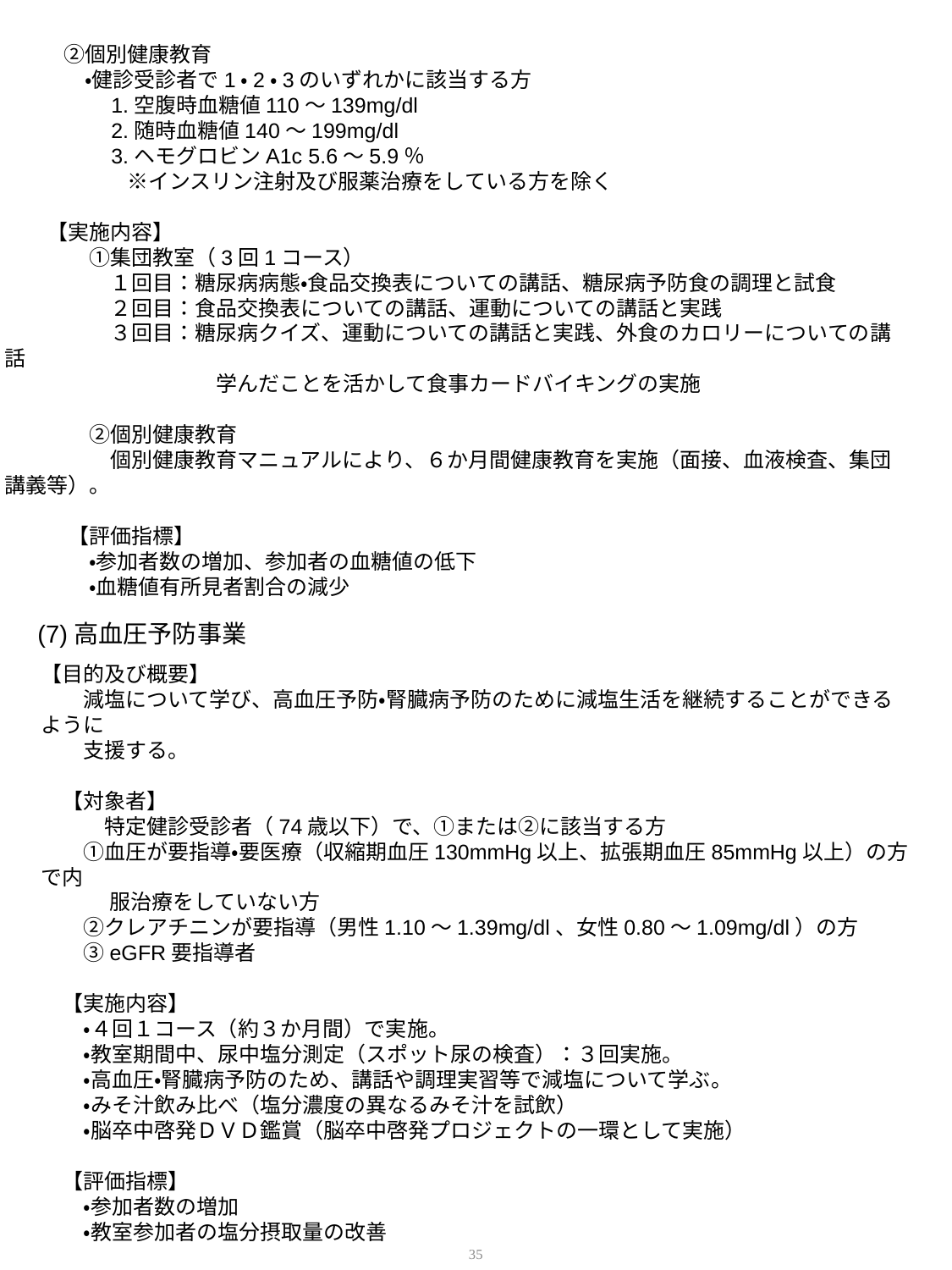

②個別健康教育
　　・健診受診者で1・2・3のいずれかに該当する方
　　　1.空腹時血糖値110～139mg/dl
　　　2.随時血糖値140～199mg/dl
　　　3.ヘモグロビンA1c 5.6～5.9％
　　　　※インスリン注射及び服薬治療をしている方を除く

　　【実施内容】
　　　　①集団教室（3回1コース）
　　　　　１回目：糖尿病病態・食品交換表についての講話、糖尿病予防食の調理と試食
　　　　　２回目：食品交換表についての講話、運動についての講話と実践
　　　　　３回目：糖尿病クイズ、運動についての講話と実践、外食のカロリーについての講話
　　　　　　　　　　学んだことを活かして食事カードバイキングの実施

　　　　②個別健康教育
　　　　　個別健康教育マニュアルにより、６か月間健康教育を実施（面接、血液検査、集団講義等）。

　　　【評価指標】
　　　　・参加者数の増加、参加者の血糖値の低下
　　　　・血糖値有所見者割合の減少

(7)高血圧予防事業
【目的及び概要】
　　減塩について学び、高血圧予防・腎臓病予防のために減塩生活を継続することができるように
　　支援する。

　【対象者】
　　　特定健診受診者（74歳以下）で、①または②に該当する方
　　①血圧が要指導・要医療（収縮期血圧130mmHg以上、拡張期血圧85mmHg以上）の方で内
　　　 服治療をしていない方
　　②クレアチニンが要指導（男性1.10～1.39mg/dl、女性0.80～1.09mg/dl）の方
　　③eGFR要指導者

　【実施内容】
　　・４回１コース（約３か月間）で実施。
　　・教室期間中、尿中塩分測定（スポット尿の検査）：３回実施。
　　・高血圧・腎臓病予防のため、講話や調理実習等で減塩について学ぶ。
　　・みそ汁飲み比べ（塩分濃度の異なるみそ汁を試飲）
　　・脳卒中啓発ＤＶＤ鑑賞（脳卒中啓発プロジェクトの一環として実施）

　【評価指標】
　　・参加者数の増加
　　・教室参加者の塩分摂取量の改善

35